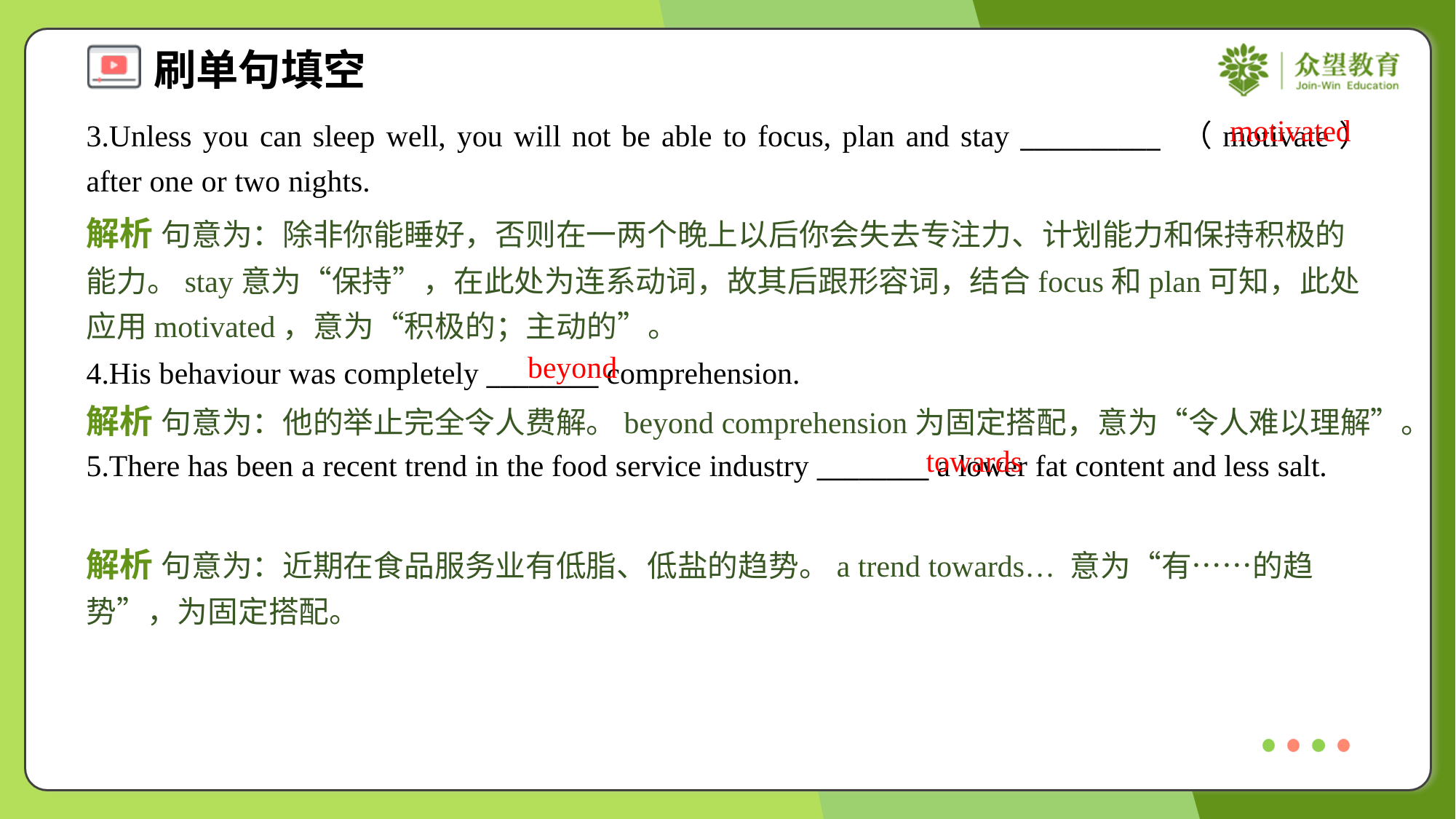

motivated
3.Unless you can sleep well, you will not be able to focus, plan and stay __________ （motivate） after one or two nights.
解析 句意为：除非你能睡好，否则在一两个晚上以后你会失去专注力、计划能力和保持积极的能力。stay意为“保持”，在此处为连系动词，故其后跟形容词，结合focus和plan可知，此处应用motivated，意为“积极的；主动的”。
beyond
4.His behaviour was completely ________ comprehension.
解析 句意为：他的举止完全令人费解。beyond comprehension为固定搭配，意为“令人难以理解”。
towards
5.There has been a recent trend in the food service industry ________ a lower fat content and less salt.
解析 句意为：近期在食品服务业有低脂、低盐的趋势。a trend towards… 意为“有……的趋势”，为固定搭配。